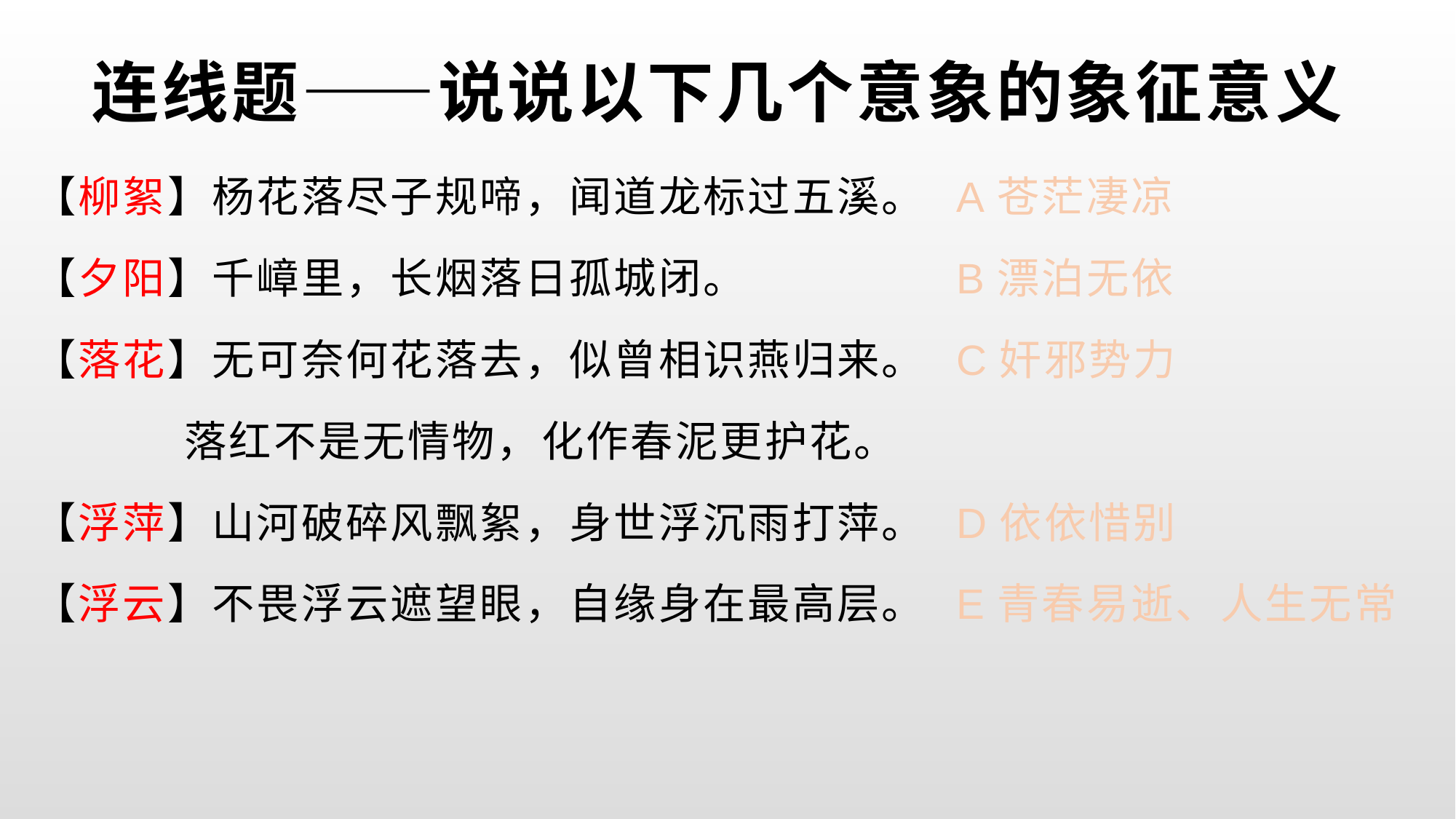

# 连线题——说说以下几个意象的象征意义
A苍茫凄凉
B漂泊无依
C奸邪势力

D依依惜别
E青春易逝、人生无常

【柳絮】杨花落尽子规啼，闻道龙标过五溪。
【夕阳】千嶂里，长烟落日孤城闭。
【落花】无可奈何花落去，似曾相识燕归来。
            落红不是无情物，化作春泥更护花。
【浮萍】山河破碎风飘絮，身世浮沉雨打萍。
【浮云】不畏浮云遮望眼，自缘身在最高层。